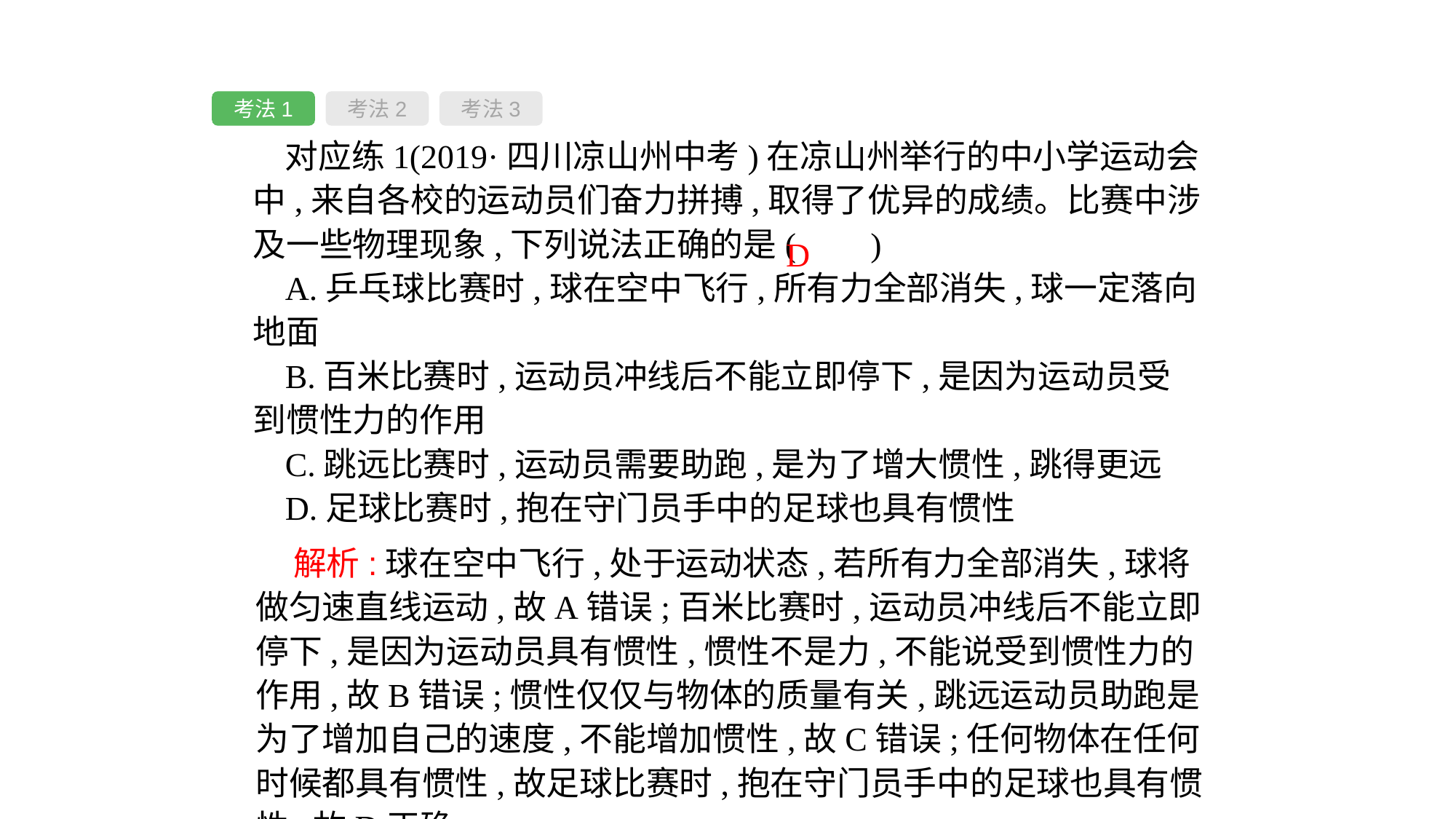

考法1
考法2
考法3
对应练1(2019·四川凉山州中考)在凉山州举行的中小学运动会中,来自各校的运动员们奋力拼搏,取得了优异的成绩。比赛中涉及一些物理现象,下列说法正确的是(   　)
A.乒乓球比赛时,球在空中飞行,所有力全部消失,球一定落向地面
B.百米比赛时,运动员冲线后不能立即停下,是因为运动员受到惯性力的作用
C.跳远比赛时,运动员需要助跑,是为了增大惯性,跳得更远
D.足球比赛时,抱在守门员手中的足球也具有惯性
D
    解析:球在空中飞行,处于运动状态,若所有力全部消失,球将做匀速直线运动,故A错误;百米比赛时,运动员冲线后不能立即停下,是因为运动员具有惯性,惯性不是力,不能说受到惯性力的作用,故B错误;惯性仅仅与物体的质量有关,跳远运动员助跑是为了增加自己的速度,不能增加惯性,故C错误;任何物体在任何时候都具有惯性,故足球比赛时,抱在守门员手中的足球也具有惯性,故D正确。